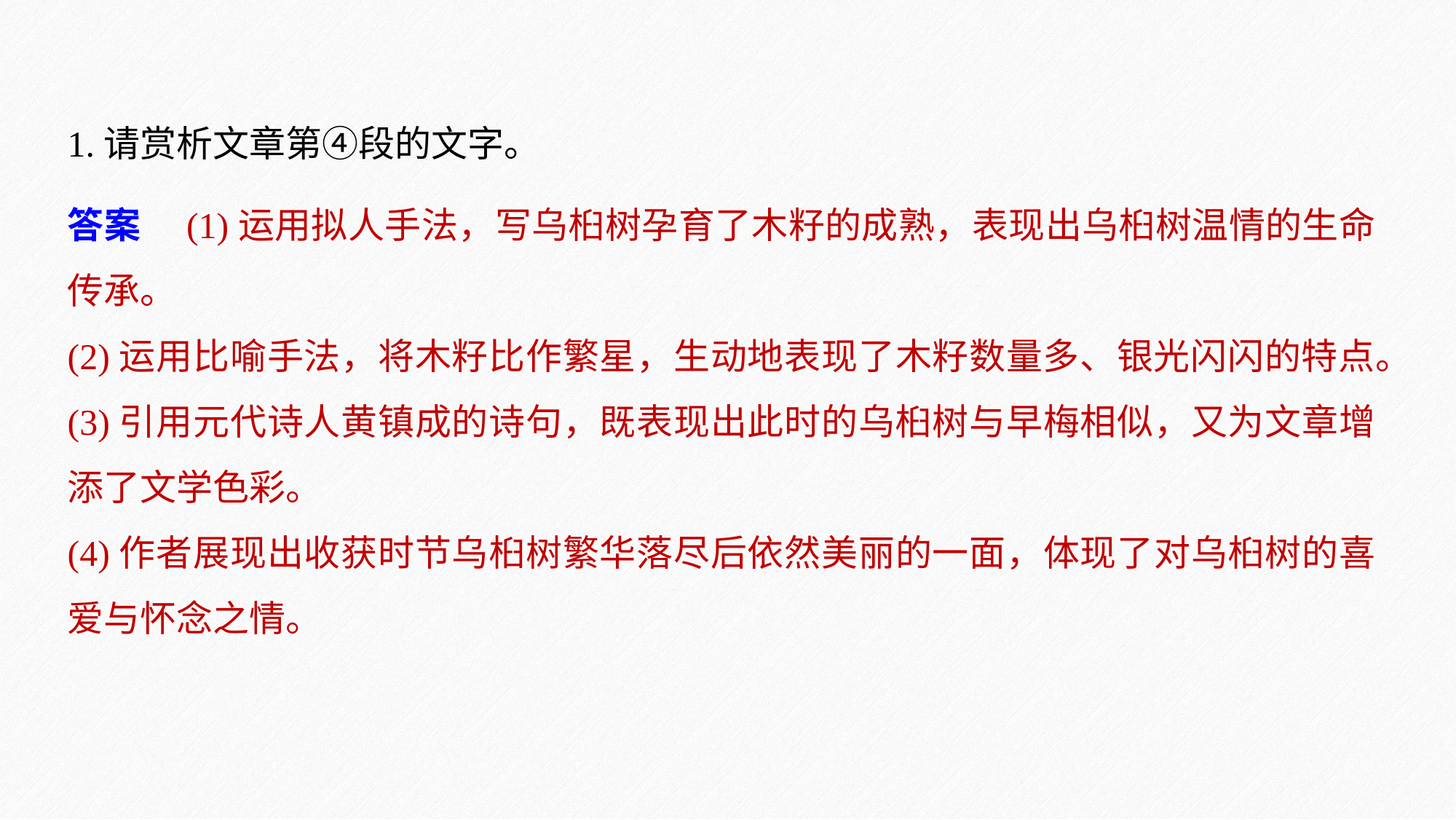

1.请赏析文章第④段的文字。
答案　(1)运用拟人手法，写乌桕树孕育了木籽的成熟，表现出乌桕树温情的生命传承。
(2)运用比喻手法，将木籽比作繁星，生动地表现了木籽数量多、银光闪闪的特点。
(3)引用元代诗人黄镇成的诗句，既表现出此时的乌桕树与早梅相似，又为文章增添了文学色彩。
(4)作者展现出收获时节乌桕树繁华落尽后依然美丽的一面，体现了对乌桕树的喜爱与怀念之情。